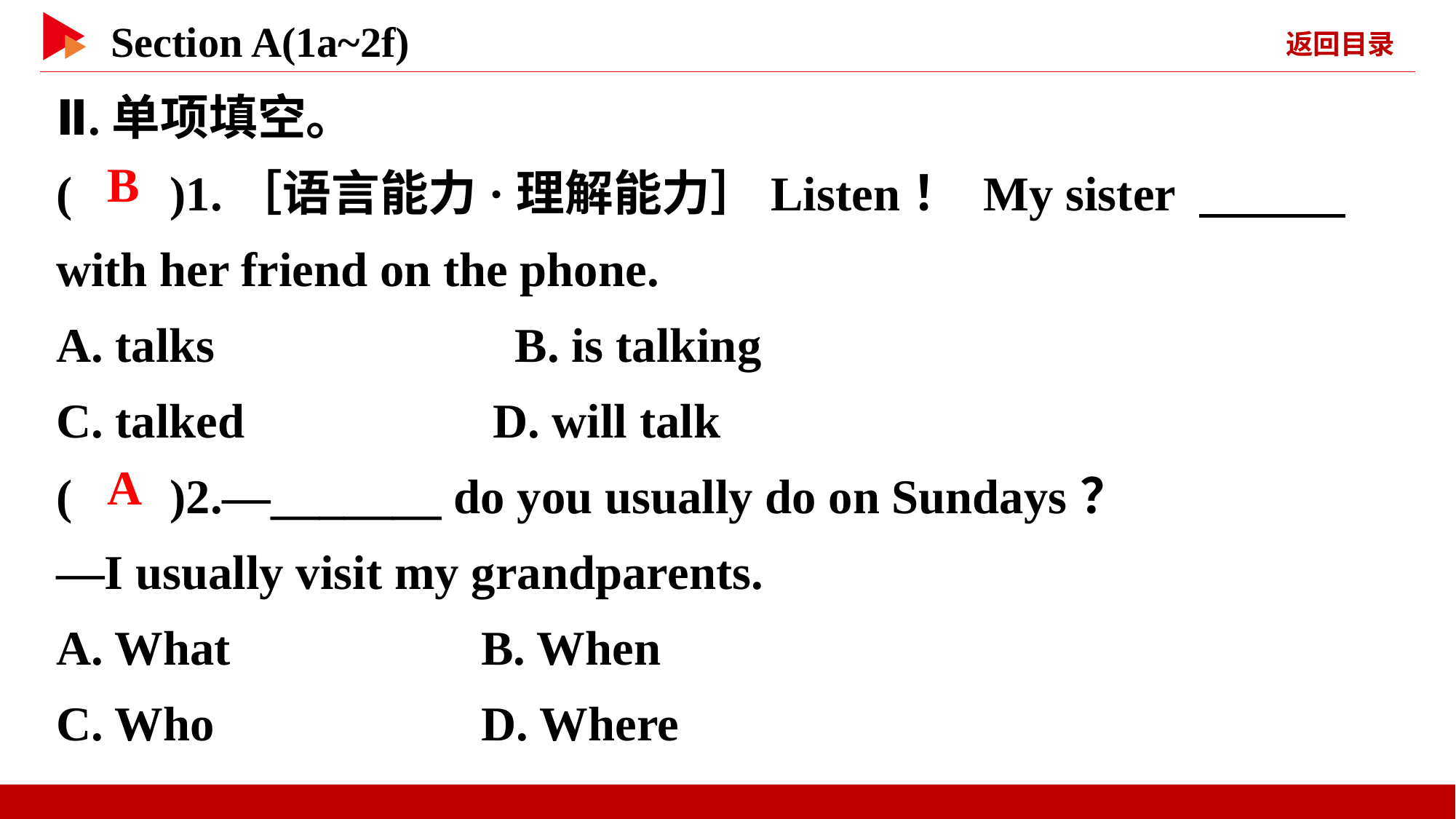

Ⅱ.单项填空。
(        )1.［语言能力·理解能力］Listen！ My sister 　　　with her friend on the phone.
A. talks　　　　　   B. is talking
C. talked             	D. will talk
(        )2.—_______ do you usually do on Sundays？
—I usually visit my grandparents.
A. What	                 B. When
C. Who	                 D. Where
   B
   A